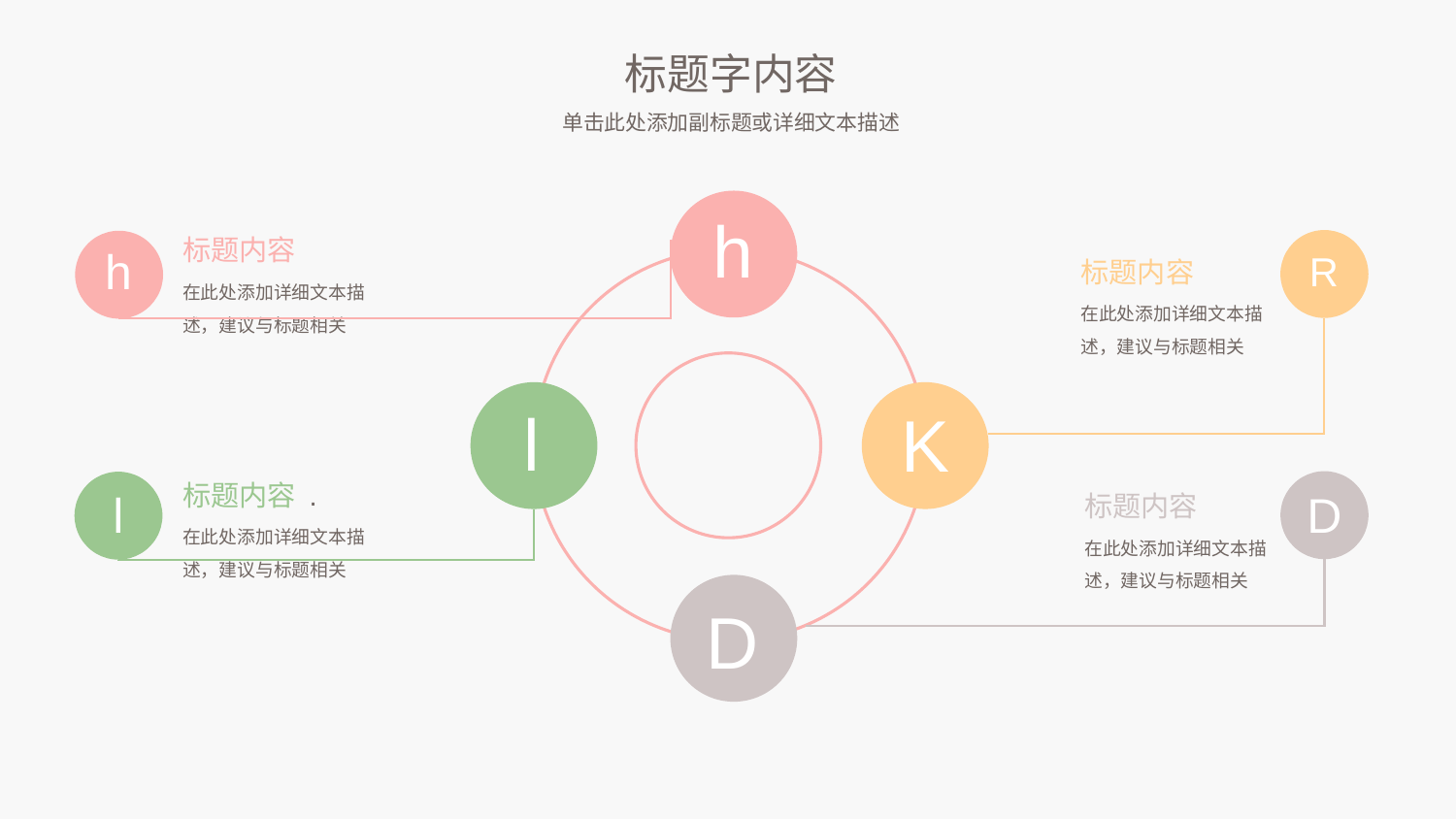

标题字内容
单击此处添加副标题或详细文本描述

h
标题内容
在此处添加详细文本描述，建议与标题相关

R
标题内容
在此处添加详细文本描述，建议与标题相关

h

l
K
标题内容
在此处添加详细文本描述，建议与标题相关
标题内容 .
在此处添加详细文本描述，建议与标题相关

D

l

D